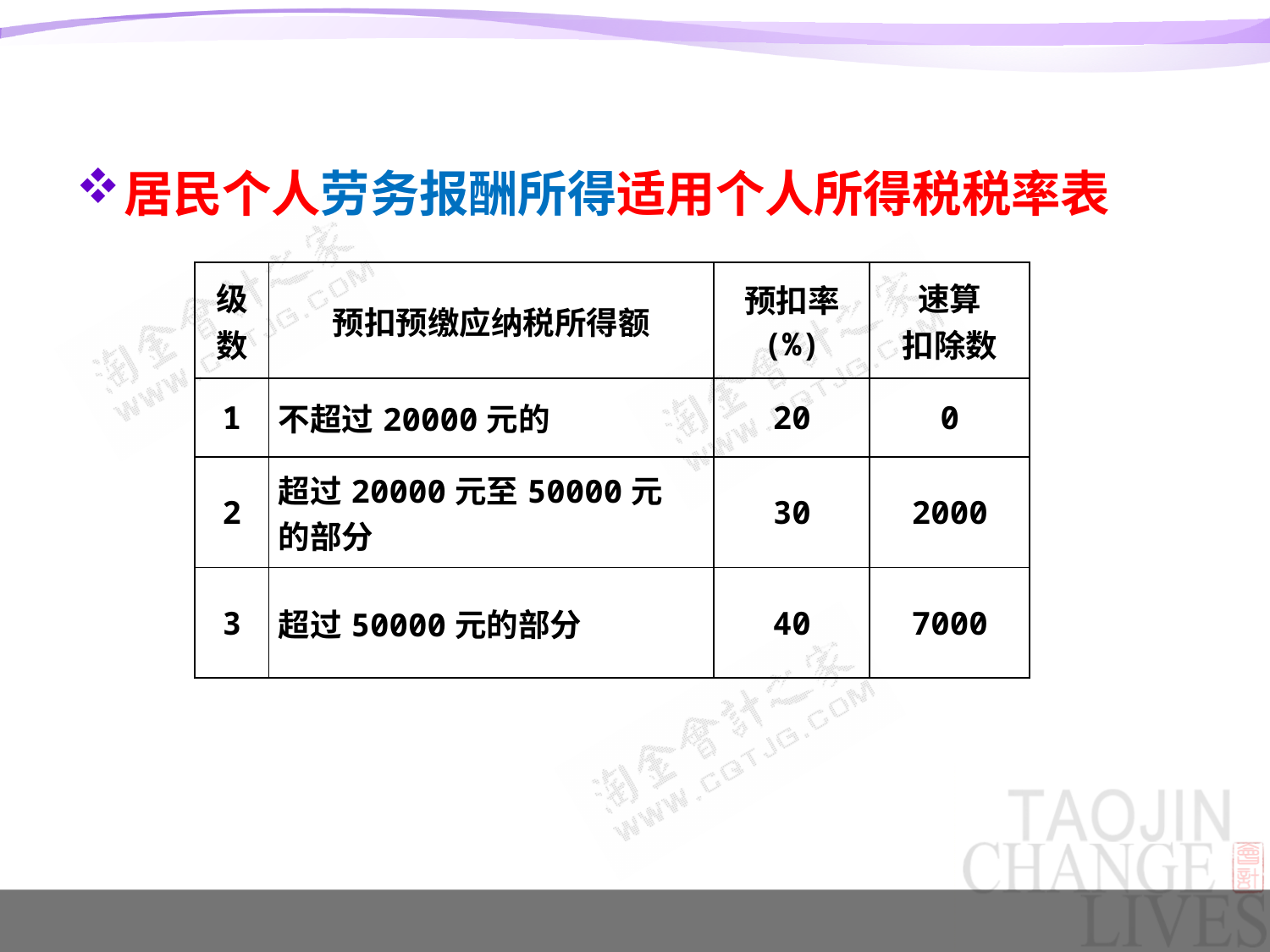

#
居民个人劳务报酬所得适用个人所得税税率表
| 级 数 | 预扣预缴应纳税所得额 | 预扣率 (%) | 速算 扣除数 |
| --- | --- | --- | --- |
| 1 | 不超过20000元的 | 20 | 0 |
| 2 | 超过20000元至50000元 的部分 | 30 | 2000 |
| 3 | 超过50000元的部分 | 40 | 7000 |